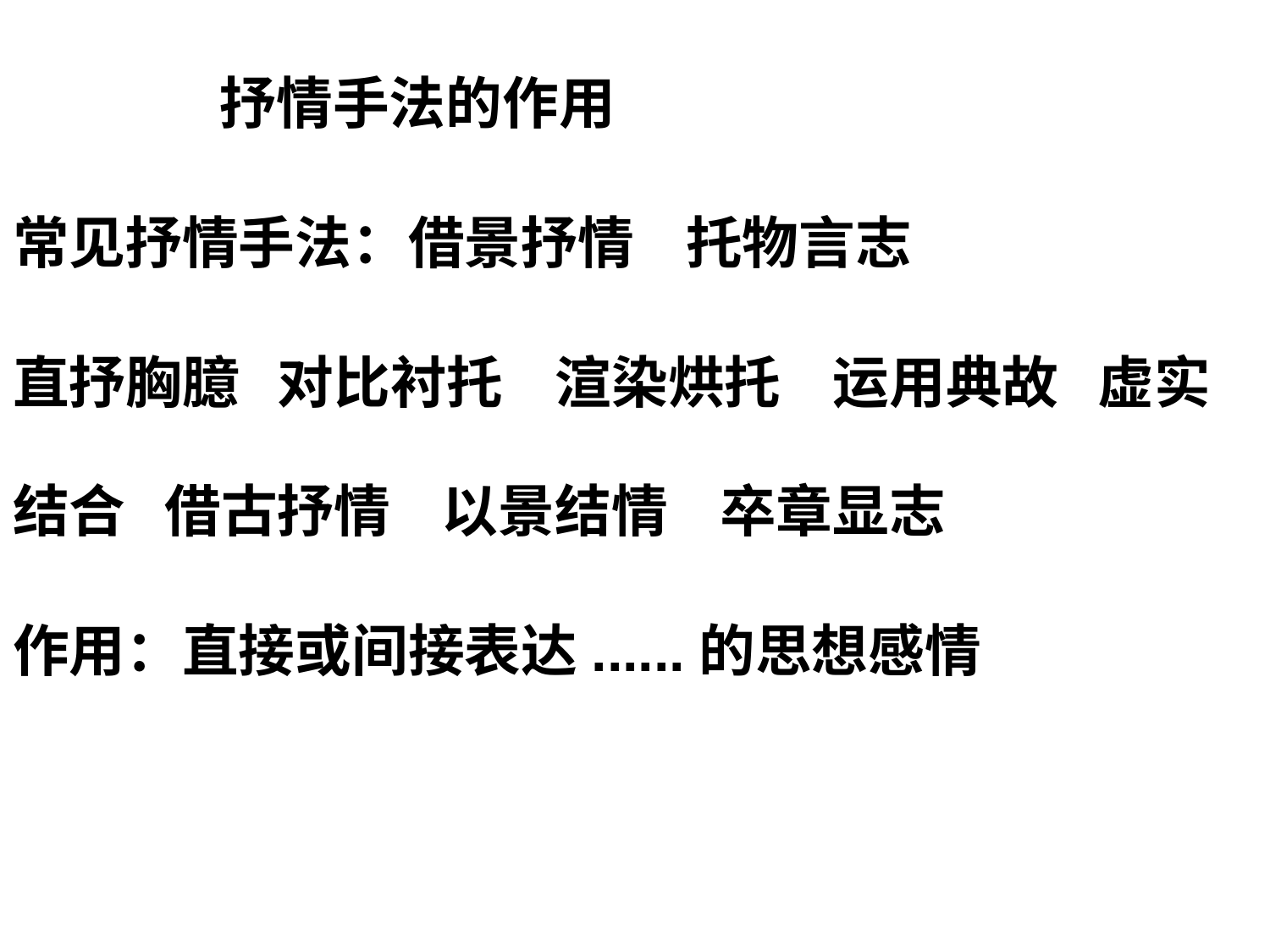

抒情手法的作用
常见抒情手法：借景抒情    托物言志
直抒胸臆   对比衬托    渲染烘托    运用典故   虚实结合   借古抒情    以景结情    卒章显志
作用：直接或间接表达......的思想感情